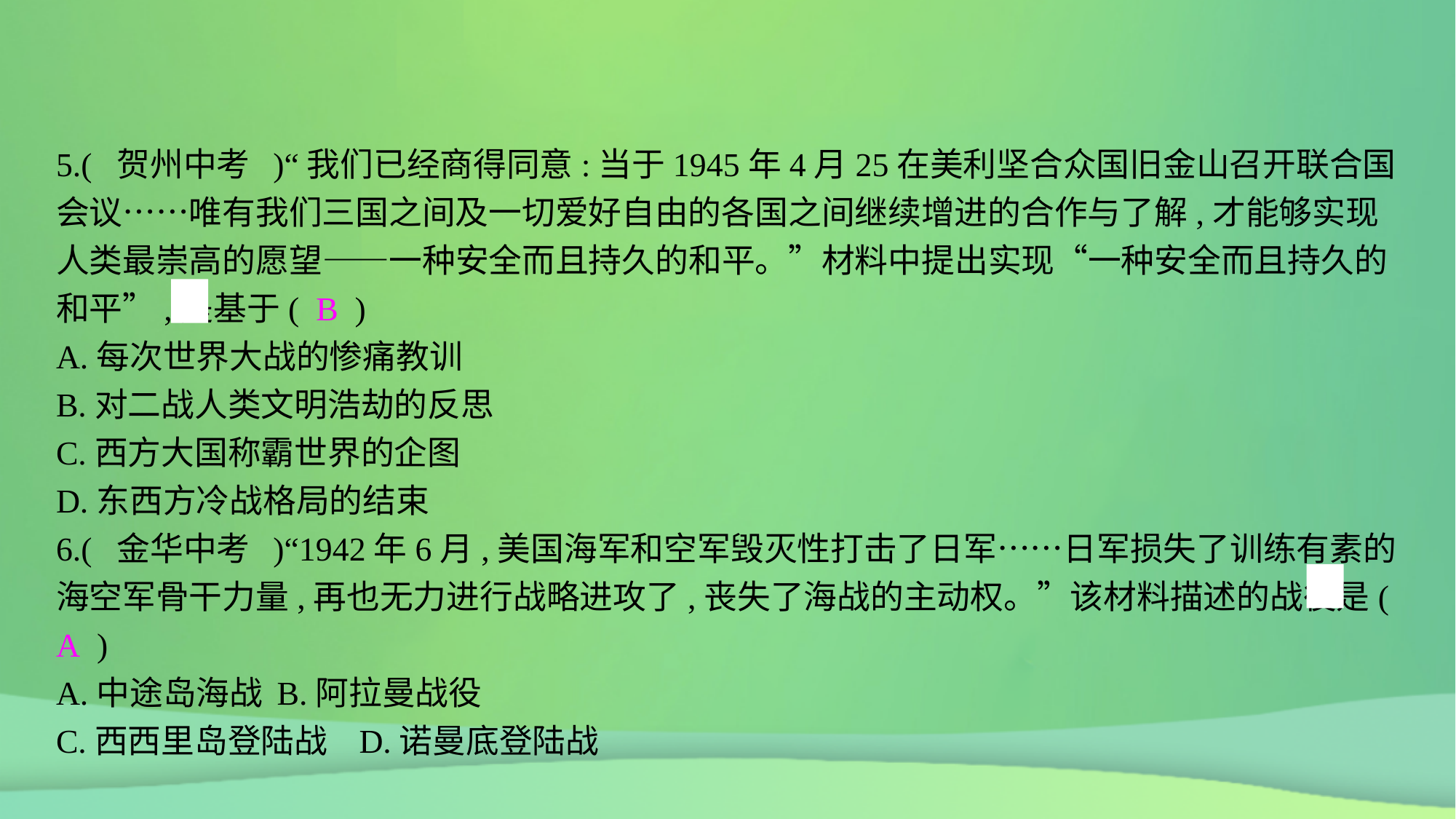

5.(  贺州中考  )“我们已经商得同意:当于1945年4月25在美利坚合众国旧金山召开联合国会议……唯有我们三国之间及一切爱好自由的各国之间继续增进的合作与了解,才能够实现人类最崇高的愿望——一种安全而且持久的和平。”材料中提出实现“一种安全而且持久的和平”,是基于(  B  )
A.每次世界大战的惨痛教训
B.对二战人类文明浩劫的反思
C.西方大国称霸世界的企图
D.东西方冷战格局的结束
6.(  金华中考  )“1942年6月,美国海军和空军毁灭性打击了日军……日军损失了训练有素的海空军骨干力量,再也无力进行战略进攻了,丧失了海战的主动权。”该材料描述的战役是(  A  )
A.中途岛海战	B.阿拉曼战役
C.西西里岛登陆战	D.诺曼底登陆战